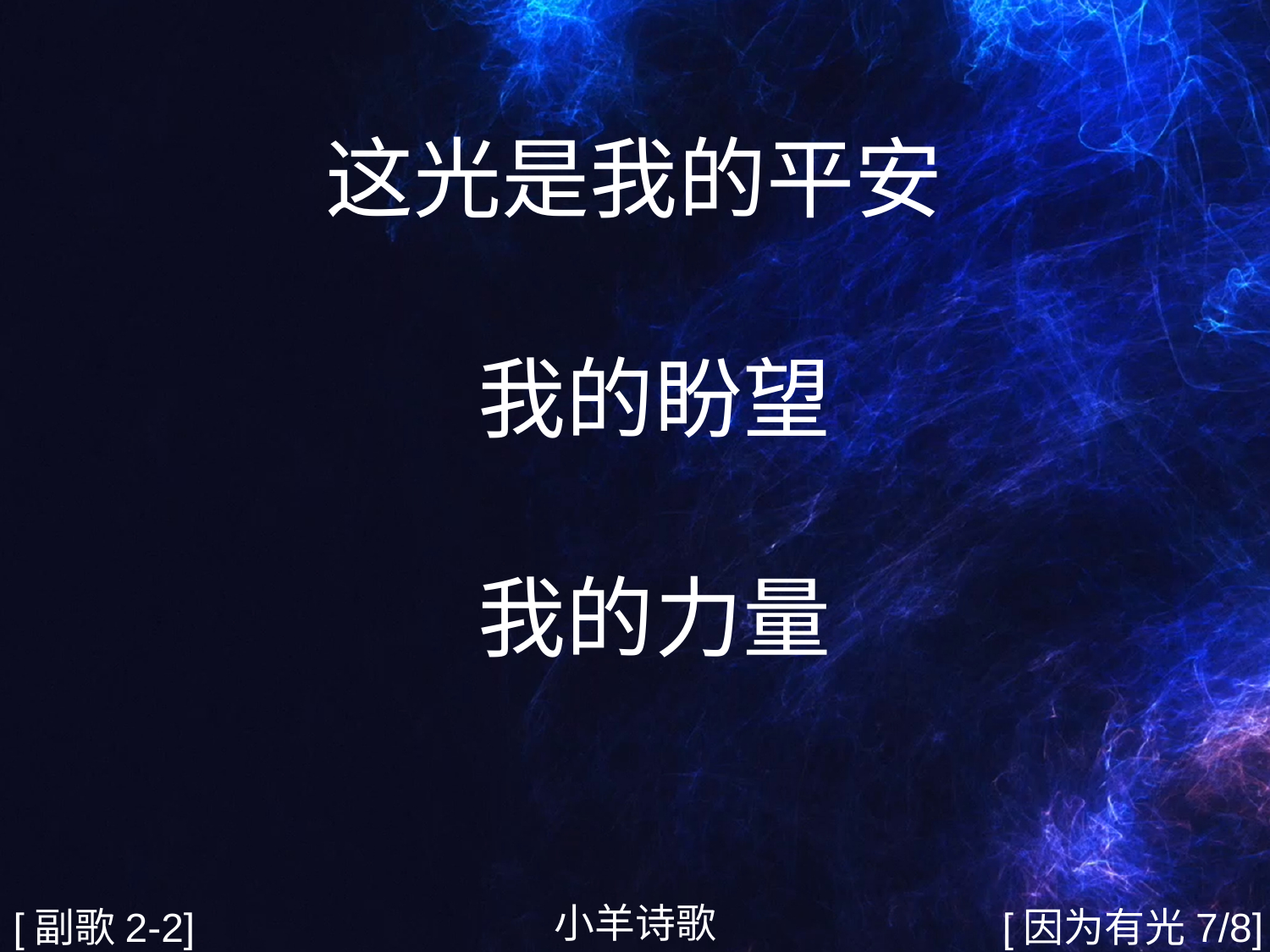

这光是我的平安

 我的盼望

 我的力量

#

小羊诗歌
[副歌2-2]
[因为有光7/8]